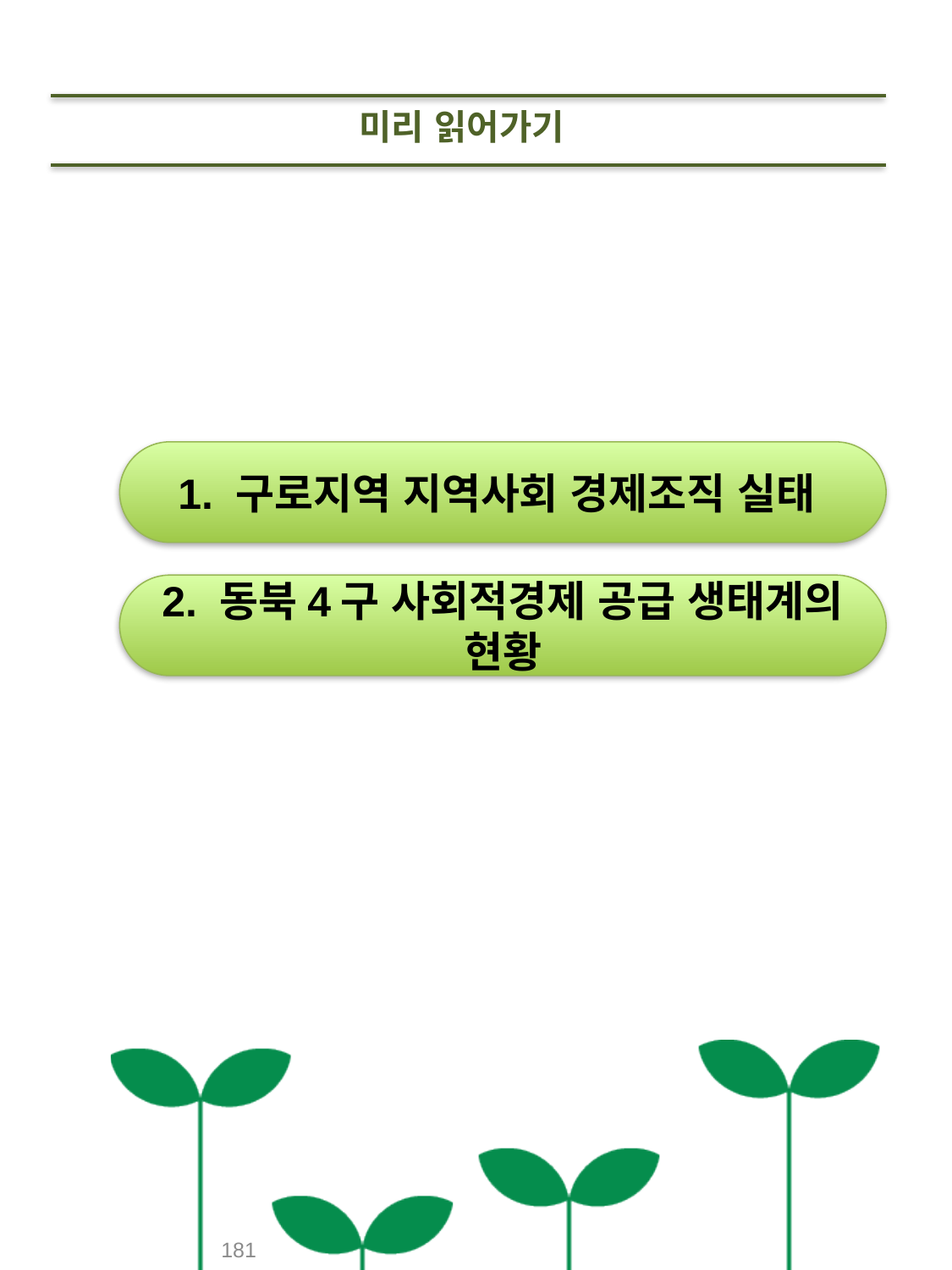

미리 읽어가기
1. 구로지역 지역사회 경제조직 실태
2. 동북4구 사회적경제 공급 생태계의 현황
181